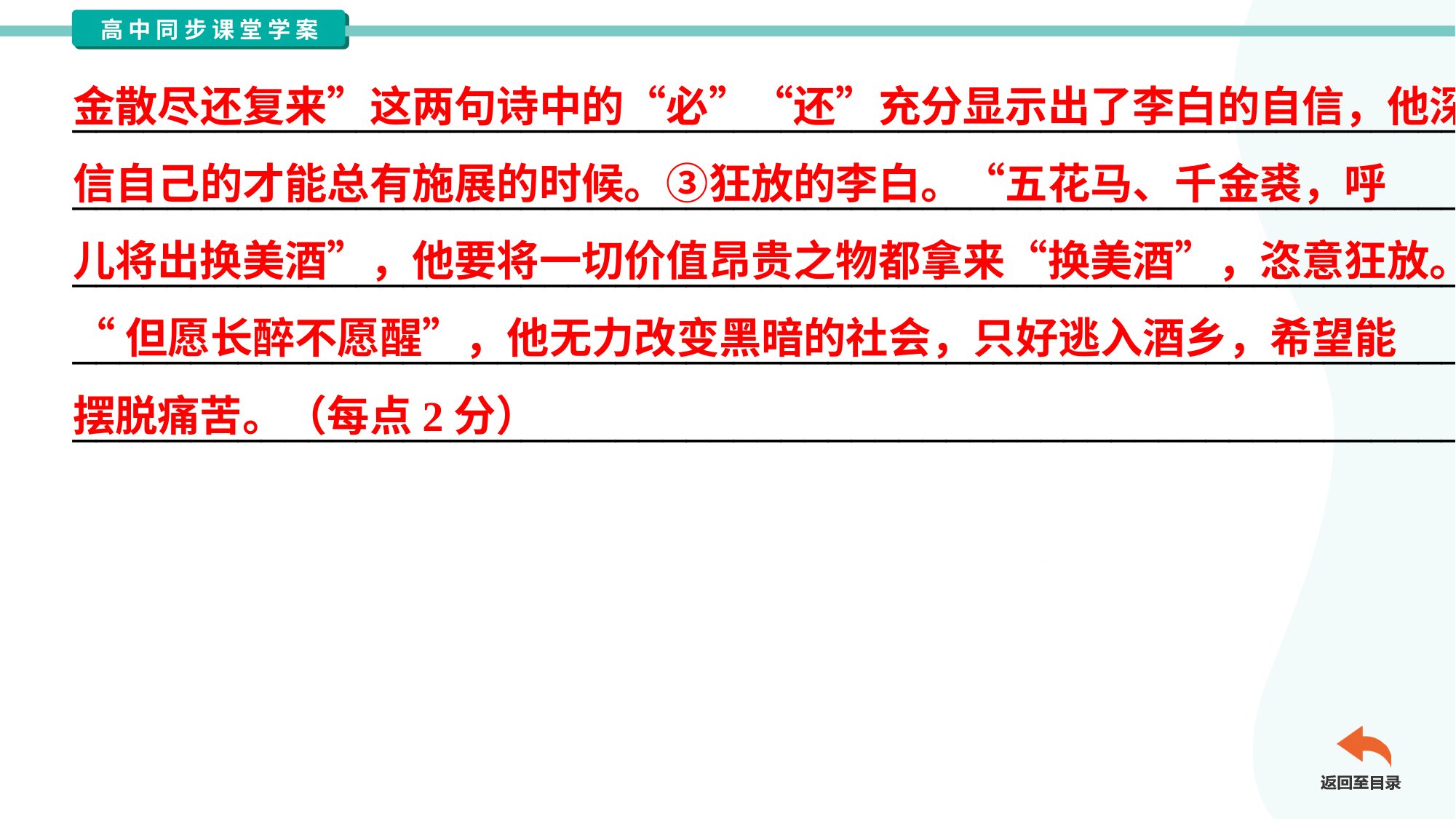

金散尽还复来”这两句诗中的“必”“还”充分显示出了李白的自信，他深
信自己的才能总有施展的时候。③狂放的李白。“五花马、千金裘，呼
儿将出换美酒”，他要将一切价值昂贵之物都拿来“换美酒”，恣意狂放。
“但愿长醉不愿醒”，他无力改变黑暗的社会，只好逃入酒乡，希望能
摆脱痛苦。（每点2分）
_____________________________________________________________
_____________________________________________________________
_____________________________________________________________
_____________________________________________________________
_____________________________________________________________